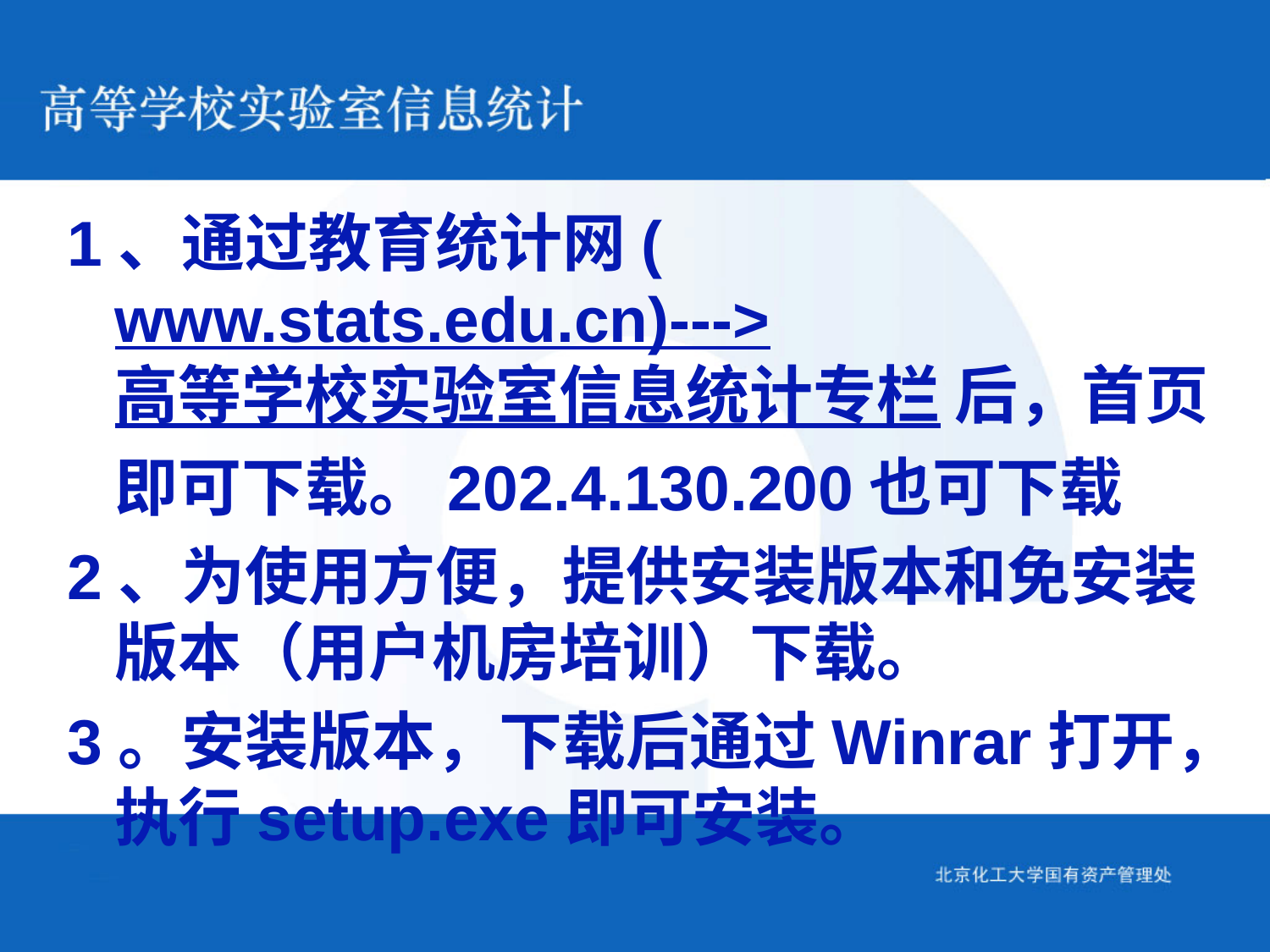

1、通过教育统计网(www.stats.edu.cn)--->高等学校实验室信息统计专栏 后，首页即可下载。202.4.130.200也可下载
2、为使用方便，提供安装版本和免安装版本（用户机房培训）下载。
3。安装版本，下载后通过Winrar打开，执行setup.exe即可安装。